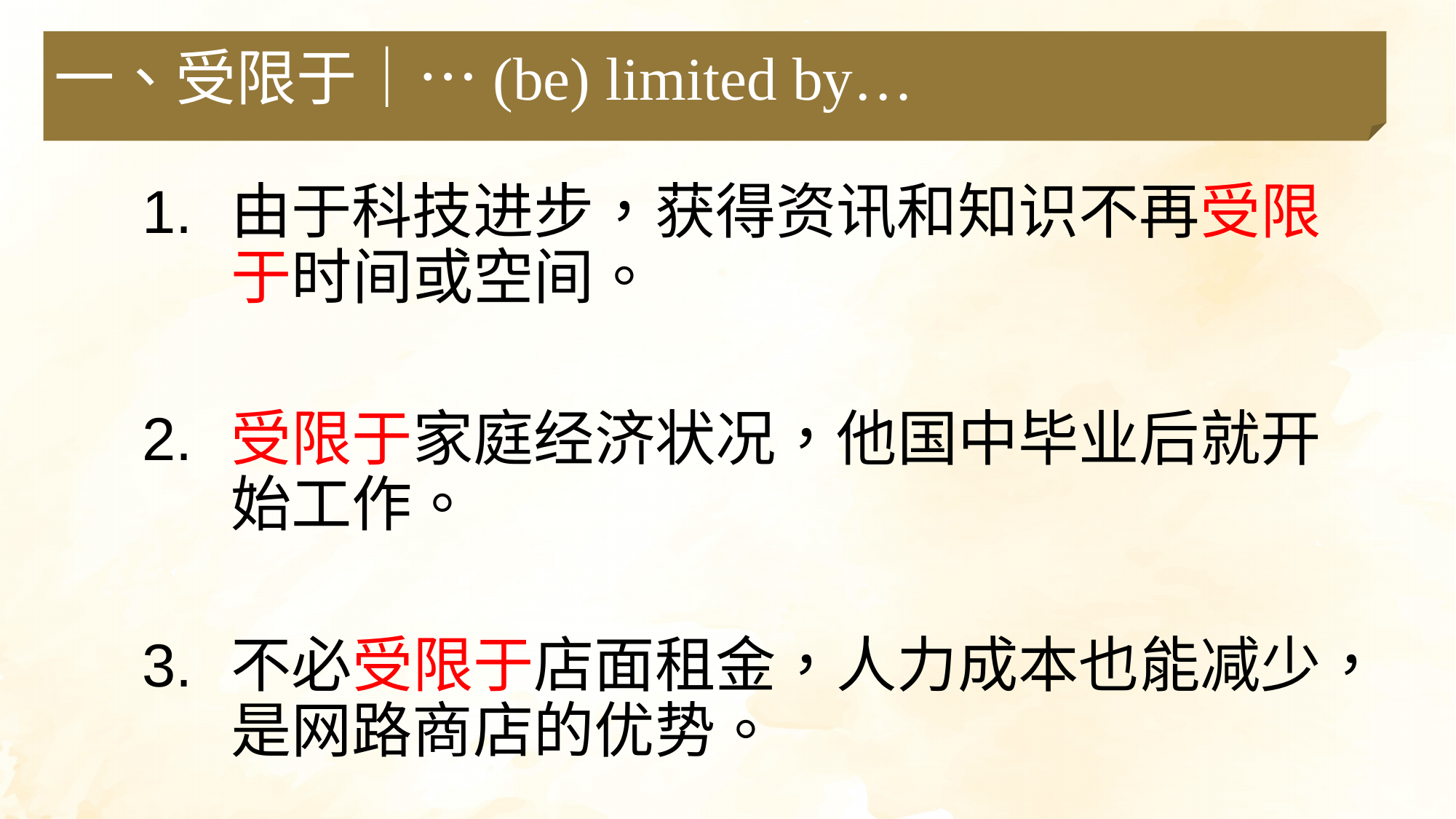

一、受限于｜…(be) limited by…
由于科技进步，获得资讯和知识不再受限于时间或空间。

受限于家庭经济状况，他国中毕业后就开始工作。

不必受限于店面租金，人力成本也能减少，是网路商店的优势。